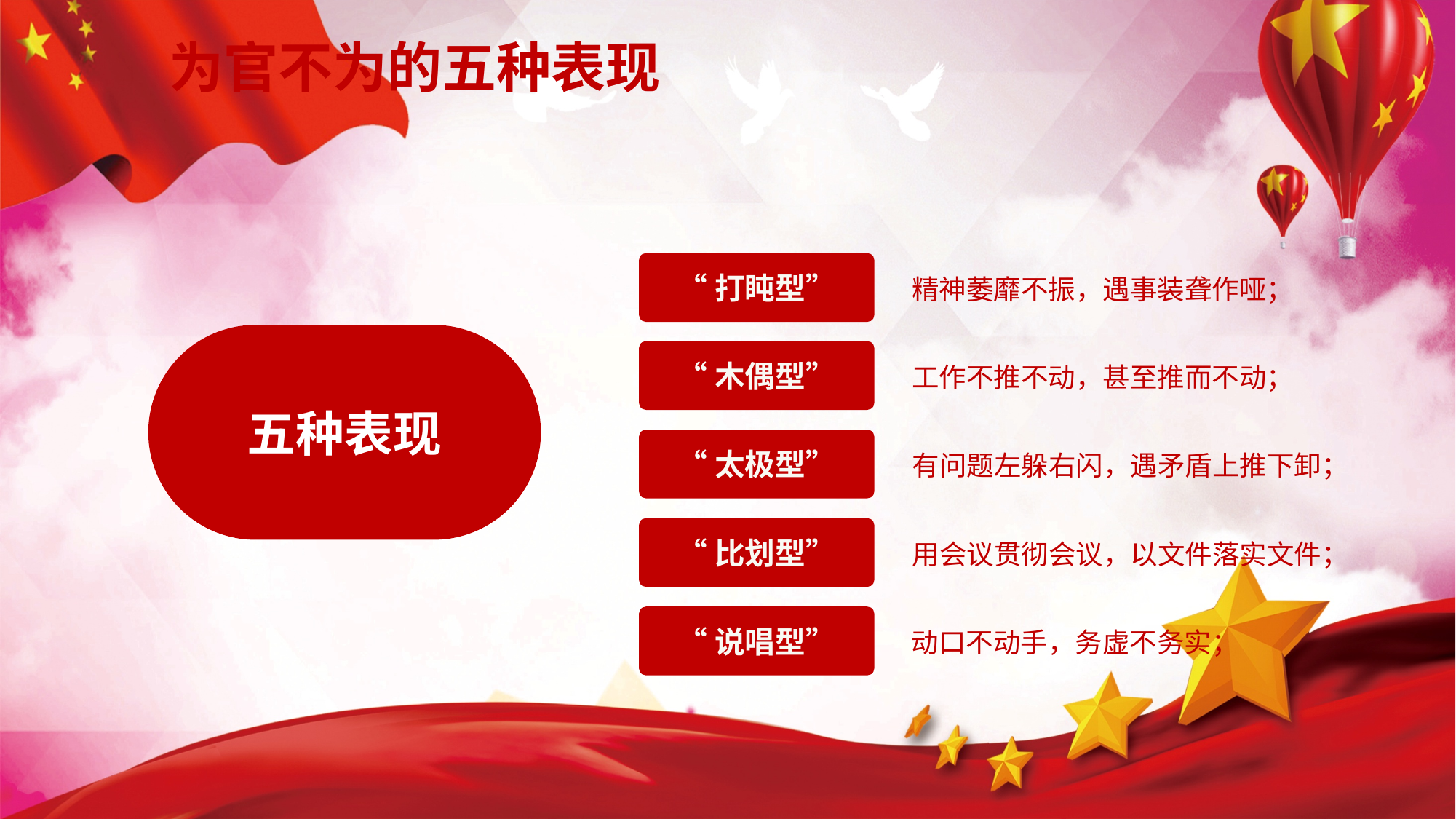

为官不为的五种表现
“打盹型”
精神萎靡不振，遇事装聋作哑；
五种表现
“木偶型”
工作不推不动，甚至推而不动；
“太极型”
有问题左躲右闪，遇矛盾上推下卸；
“比划型”
用会议贯彻会议，以文件落实文件；
“说唱型”
动口不动手，务虚不务实；
延时符